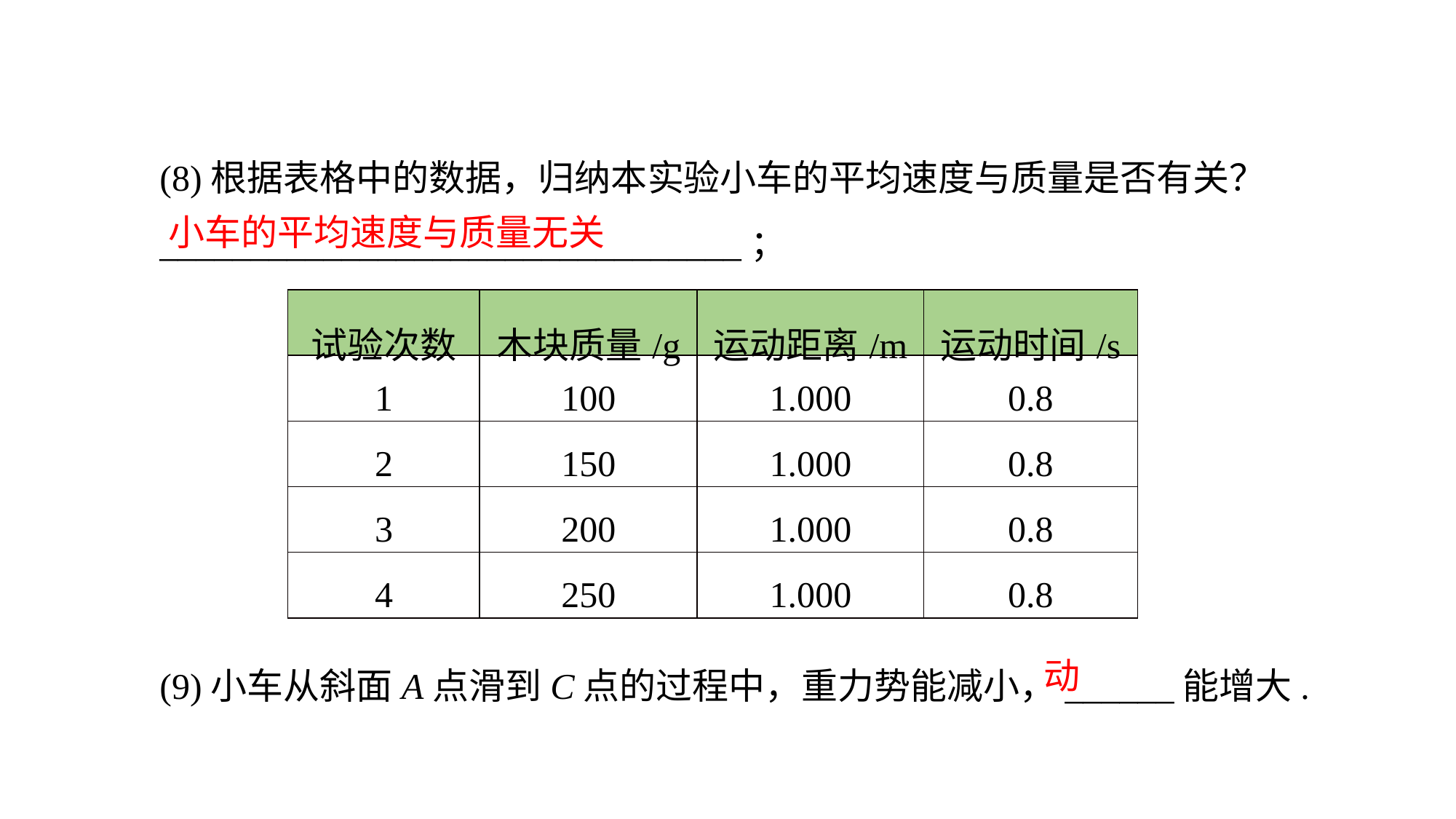

(8)根据表格中的数据，归纳本实验小车的平均速度与质量是否有关？________________________________；

(9)小车从斜面A点滑到C点的过程中，重力势能减小，______能增大.
小车的平均速度与质量无关
| 试验次数 | 木块质量/g | 运动距离/m | 运动时间/s |
| --- | --- | --- | --- |
| 1 | 100 | 1.000 | 0.8 |
| 2 | 150 | 1.000 | 0.8 |
| 3 | 200 | 1.000 | 0.8 |
| 4 | 250 | 1.000 | 0.8 |
动